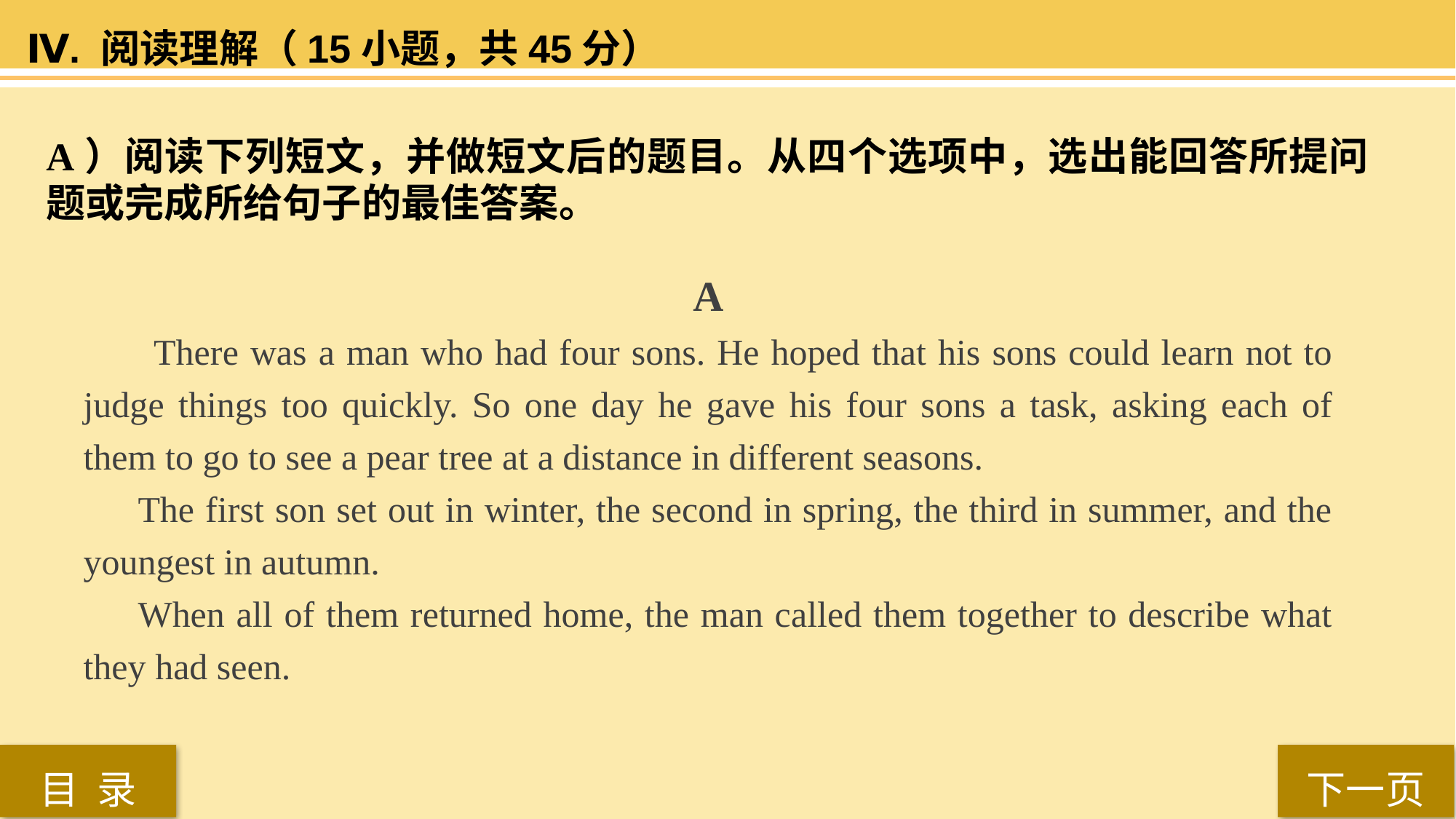

Ⅳ. 阅读理解（15小题，共45分）
A）阅读下列短文，并做短文后的题目。从四个选项中，选出能回答所提问题或完成所给句子的最佳答案。
                                                                   A
      There was a man who had four sons. He hoped that his sons could learn not to judge things too quickly. So one day he gave his four sons a task, asking each of them to go to see a pear tree at a distance in different seasons.
The first son set out in winter, the second in spring, the third in summer, and the youngest in autumn.
When all of them returned home, the man called them together to describe what they had seen.